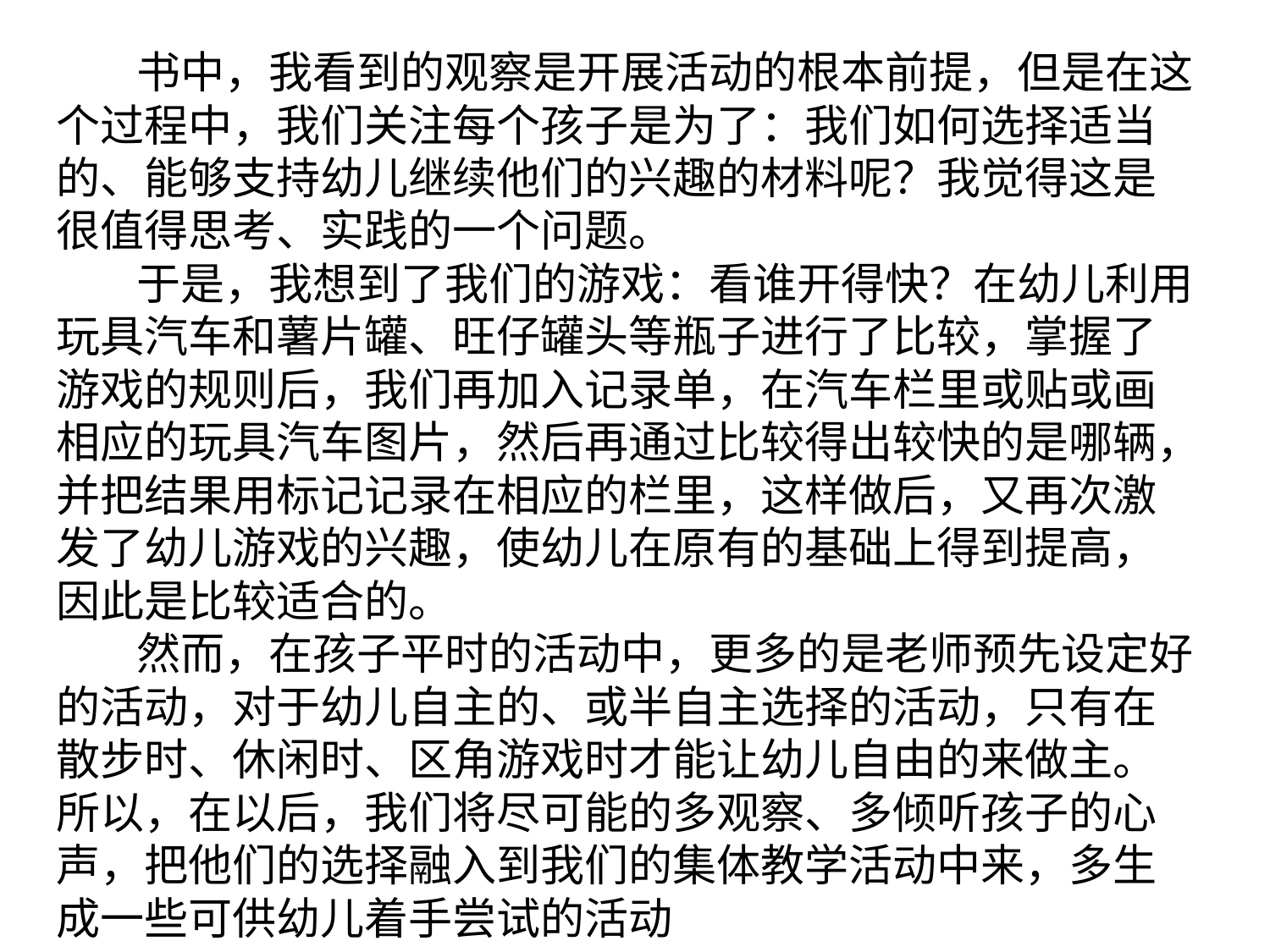

#
       书中，我看到的观察是开展活动的根本前提，但是在这个过程中，我们关注每个孩子是为了：我们如何选择适当的、能够支持幼儿继续他们的兴趣的材料呢？我觉得这是很值得思考、实践的一个问题。
       于是，我想到了我们的游戏：看谁开得快？在幼儿利用玩具汽车和薯片罐、旺仔罐头等瓶子进行了比较，掌握了游戏的规则后，我们再加入记录单，在汽车栏里或贴或画相应的玩具汽车图片，然后再通过比较得出较快的是哪辆，并把结果用标记记录在相应的栏里，这样做后，又再次激发了幼儿游戏的兴趣，使幼儿在原有的基础上得到提高，因此是比较适合的。
       然而，在孩子平时的活动中，更多的是老师预先设定好的活动，对于幼儿自主的、或半自主选择的活动，只有在散步时、休闲时、区角游戏时才能让幼儿自由的来做主。所以，在以后，我们将尽可能的多观察、多倾听孩子的心声，把他们的选择融入到我们的集体教学活动中来，多生成一些可供幼儿着手尝试的活动